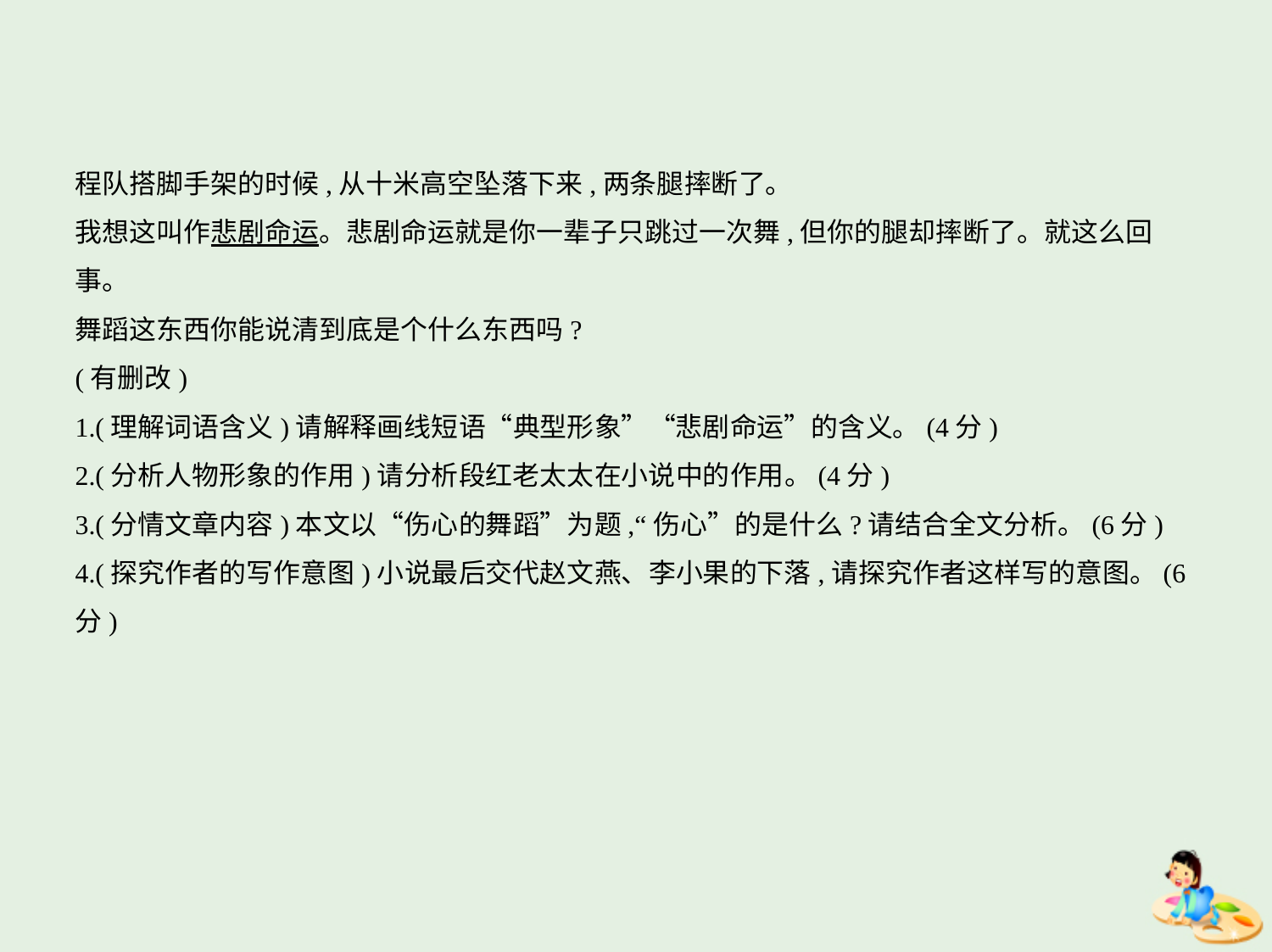

程队搭脚手架的时候,从十米高空坠落下来,两条腿摔断了。
我想这叫作悲剧命运。悲剧命运就是你一辈子只跳过一次舞,但你的腿却摔断了。就这么回
事。
舞蹈这东西你能说清到底是个什么东西吗?
(有删改)
1.(理解词语含义)请解释画线短语“典型形象”“悲剧命运”的含义。(4分)
2.(分析人物形象的作用)请分析段红老太太在小说中的作用。(4分)
3.(分情文章内容)本文以“伤心的舞蹈”为题,“伤心”的是什么?请结合全文分析。(6分)
4.(探究作者的写作意图)小说最后交代赵文燕、李小果的下落,请探究作者这样写的意图。(6分)